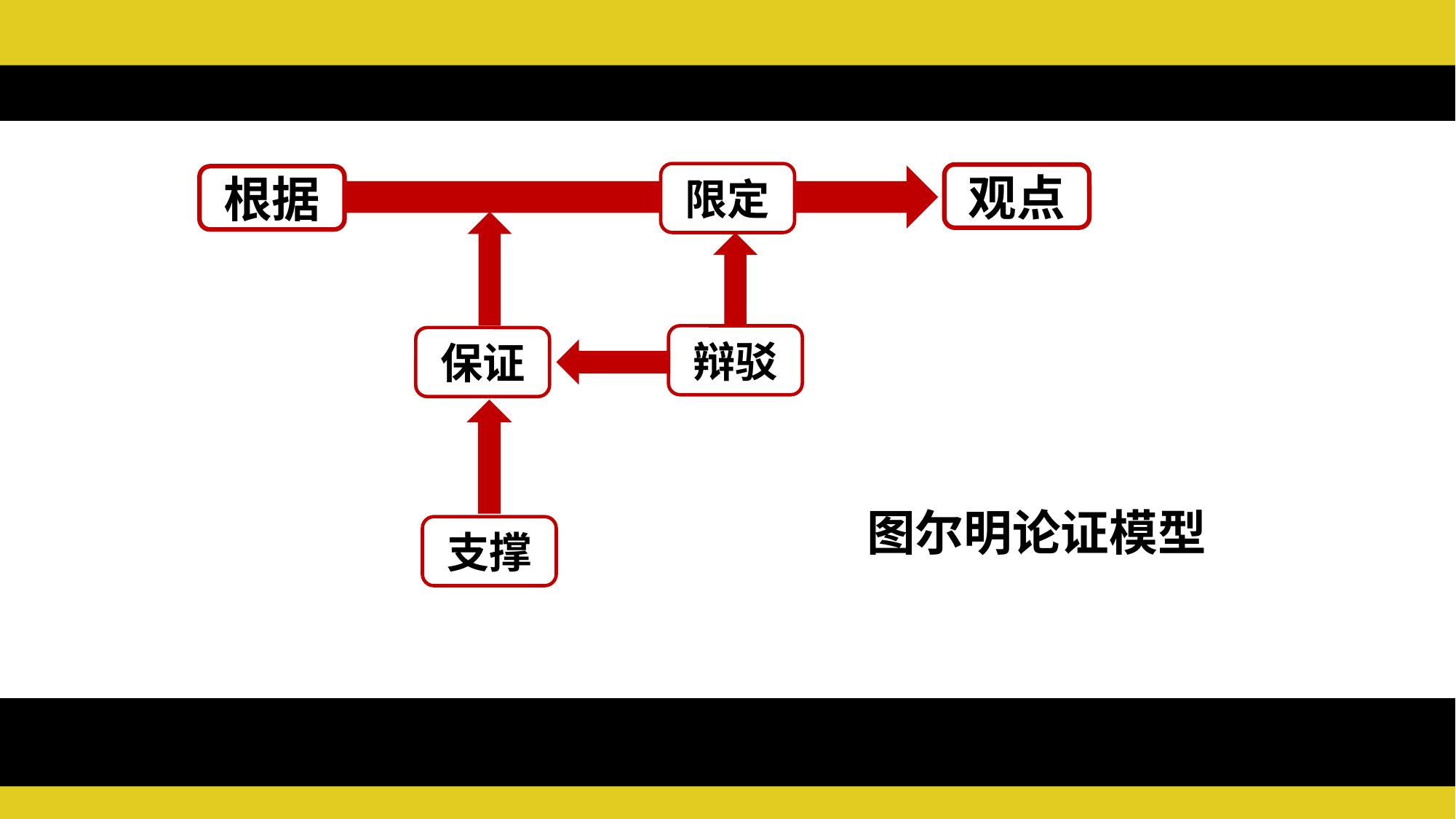

限定
观点

根据

辩驳
保证

图尔明论证模型
支撑